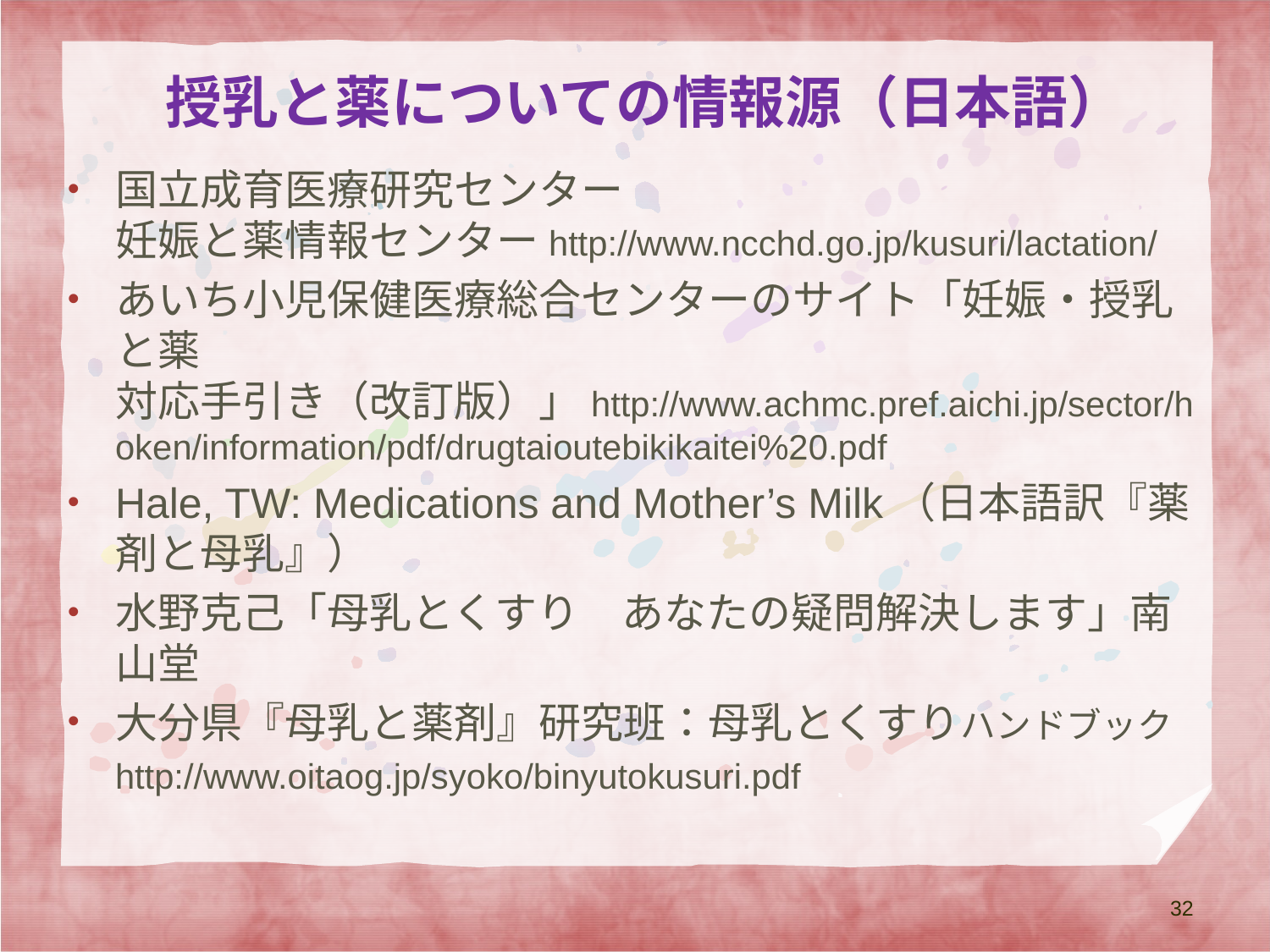

# 授乳と薬についての情報源（日本語）
国立成育医療研究センター 妊娠と薬情報センターhttp://www.ncchd.go.jp/kusuri/lactation/
あいち小児保健医療総合センターのサイト「妊娠・授乳と薬　対応手引き（改訂版）」http://www.achmc.pref.aichi.jp/sector/hoken/information/pdf/drugtaioutebikikaitei%20.pdf
Hale, TW: Medications and Mother’s Milk（日本語訳『薬剤と母乳』）
水野克己「母乳とくすり　あなたの疑問解決します」南山堂
大分県『母乳と薬剤』研究班：母乳とくすりハンドブックhttp://www.oitaog.jp/syoko/binyutokusuri.pdf

32